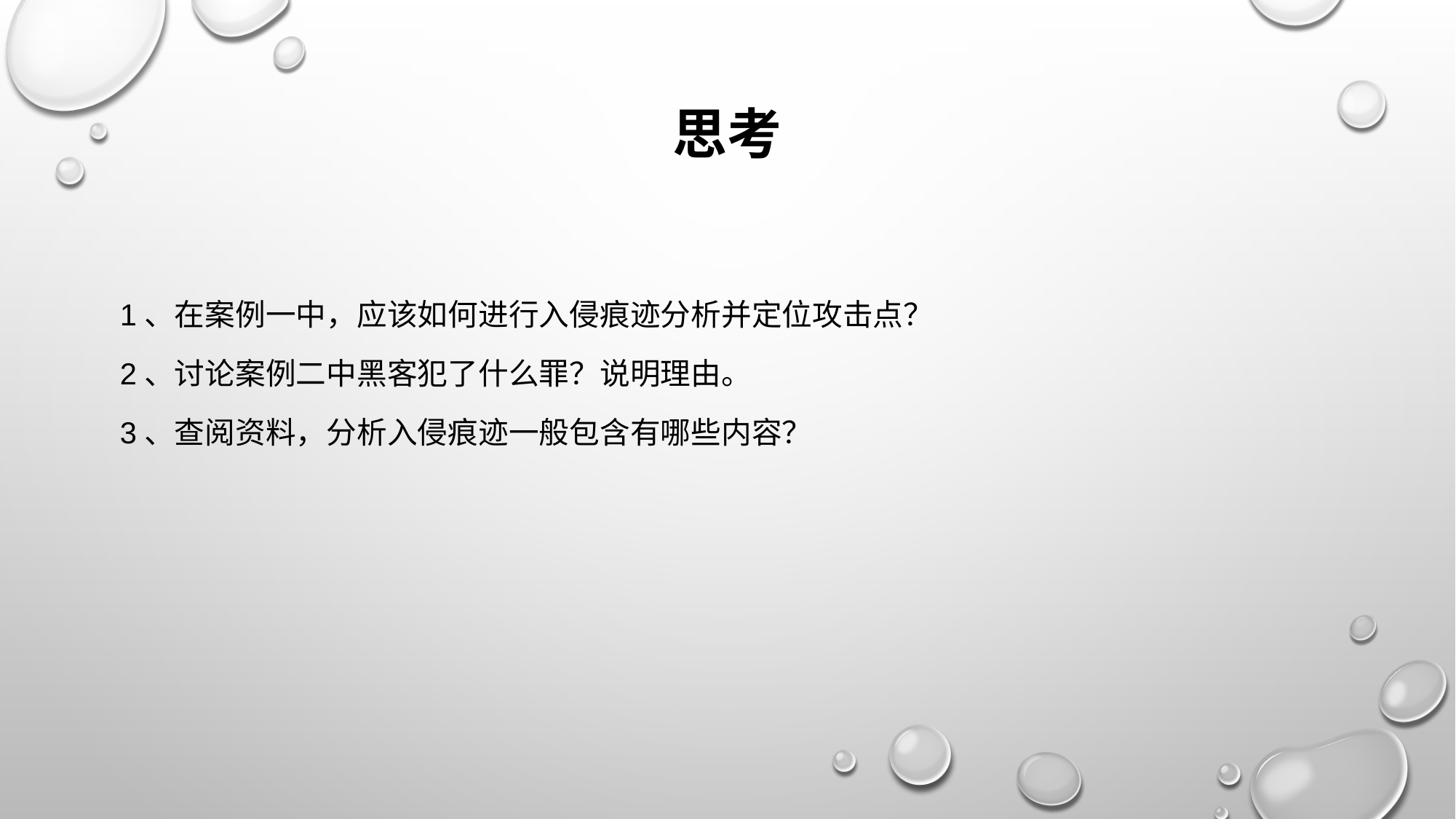

# 思考
1、在案例一中，应该如何进行入侵痕迹分析并定位攻击点？
2、讨论案例二中黑客犯了什么罪？说明理由。
3、查阅资料，分析入侵痕迹一般包含有哪些内容？